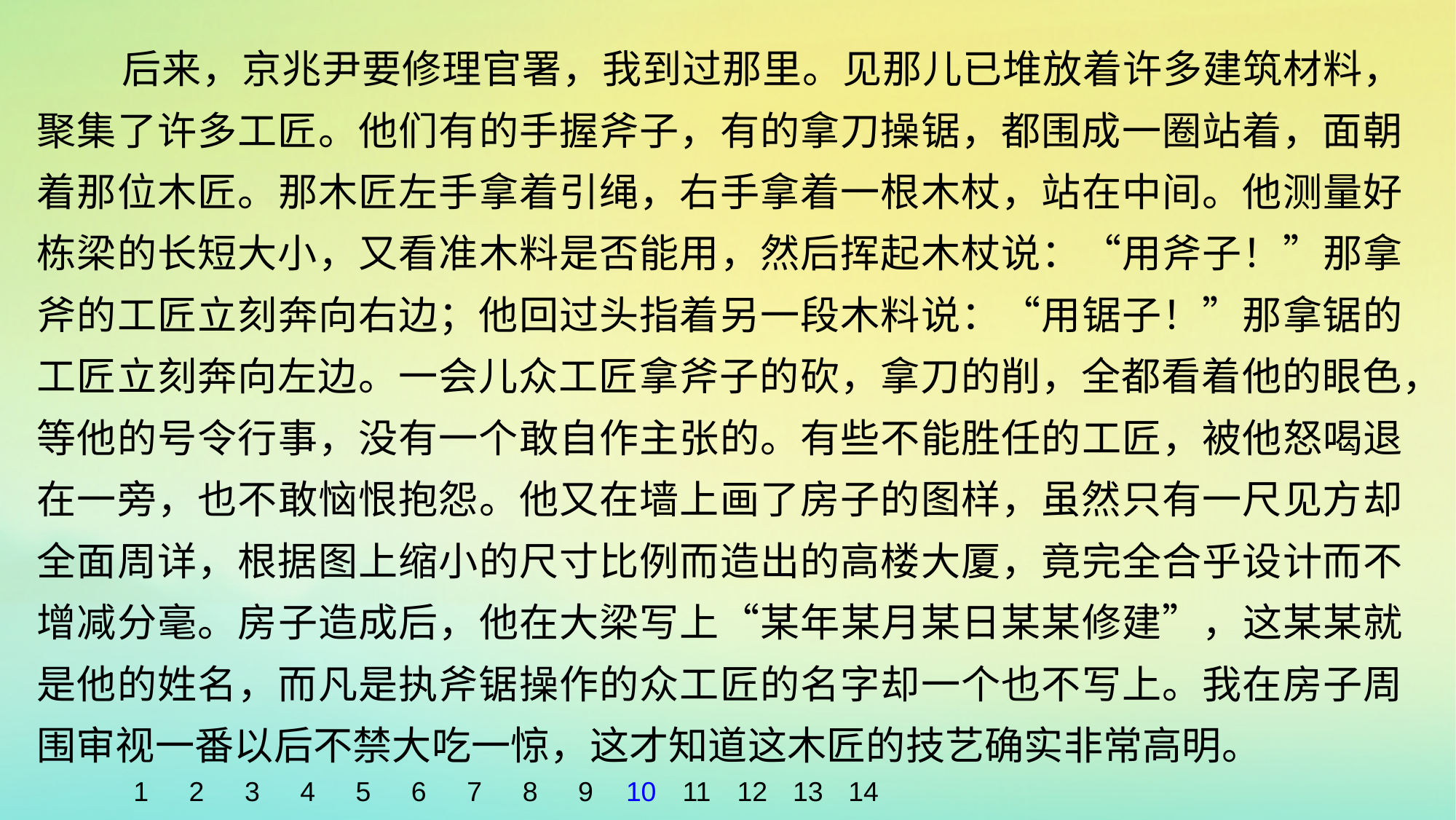

后来，京兆尹要修理官署，我到过那里。见那儿已堆放着许多建筑材料，聚集了许多工匠。他们有的手握斧子，有的拿刀操锯，都围成一圈站着，面朝着那位木匠。那木匠左手拿着引绳，右手拿着一根木杖，站在中间。他测量好栋梁的长短大小，又看准木料是否能用，然后挥起木杖说：“用斧子！”那拿斧的工匠立刻奔向右边；他回过头指着另一段木料说：“用锯子！”那拿锯的工匠立刻奔向左边。一会儿众工匠拿斧子的砍，拿刀的削，全都看着他的眼色，等他的号令行事，没有一个敢自作主张的。有些不能胜任的工匠，被他怒喝退在一旁，也不敢恼恨抱怨。他又在墙上画了房子的图样，虽然只有一尺见方却全面周详，根据图上缩小的尺寸比例而造出的高楼大厦，竟完全合乎设计而不增减分毫。房子造成后，他在大梁写上“某年某月某日某某修建”，这某某就是他的姓名，而凡是执斧锯操作的众工匠的名字却一个也不写上。我在房子周围审视一番以后不禁大吃一惊，这才知道这木匠的技艺确实非常高明。
1
2
3
4
5
6
7
8
9
10
11
12
13
14